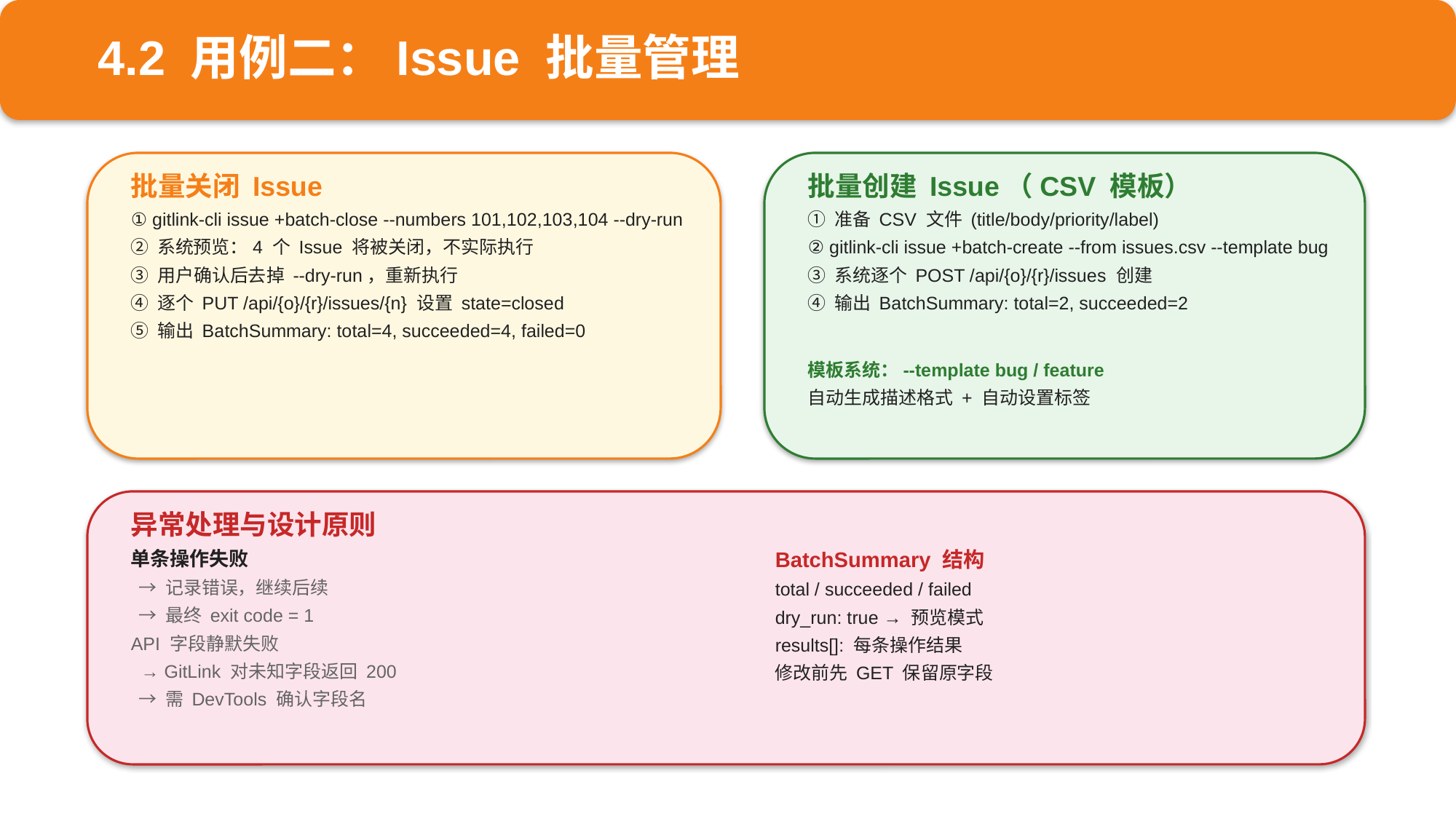

4.2 用例二：Issue 批量管理

批量关闭 Issue
① gitlink-cli issue +batch-close --numbers 101,102,103,104 --dry-run
② 系统预览：4 个 Issue 将被关闭，不实际执行
③ 用户确认后去掉 --dry-run，重新执行
④ 逐个 PUT /api/{o}/{r}/issues/{n} 设置 state=closed
⑤ 输出 BatchSummary: total=4, succeeded=4, failed=0
批量创建 Issue（CSV 模板）
① 准备 CSV 文件 (title/body/priority/label)
② gitlink-cli issue +batch-create --from issues.csv --template bug
③ 系统逐个 POST /api/{o}/{r}/issues 创建
④ 输出 BatchSummary: total=2, succeeded=2

模板系统：--template bug / feature
自动生成描述格式 + 自动设置标签

异常处理与设计原则
单条操作失败
  → 记录错误，继续后续
  → 最终 exit code = 1
API 字段静默失败
  → GitLink 对未知字段返回 200
  → 需 DevTools 确认字段名

BatchSummary 结构
total / succeeded / failed
dry_run: true → 预览模式
results[]: 每条操作结果
修改前先 GET 保留原字段